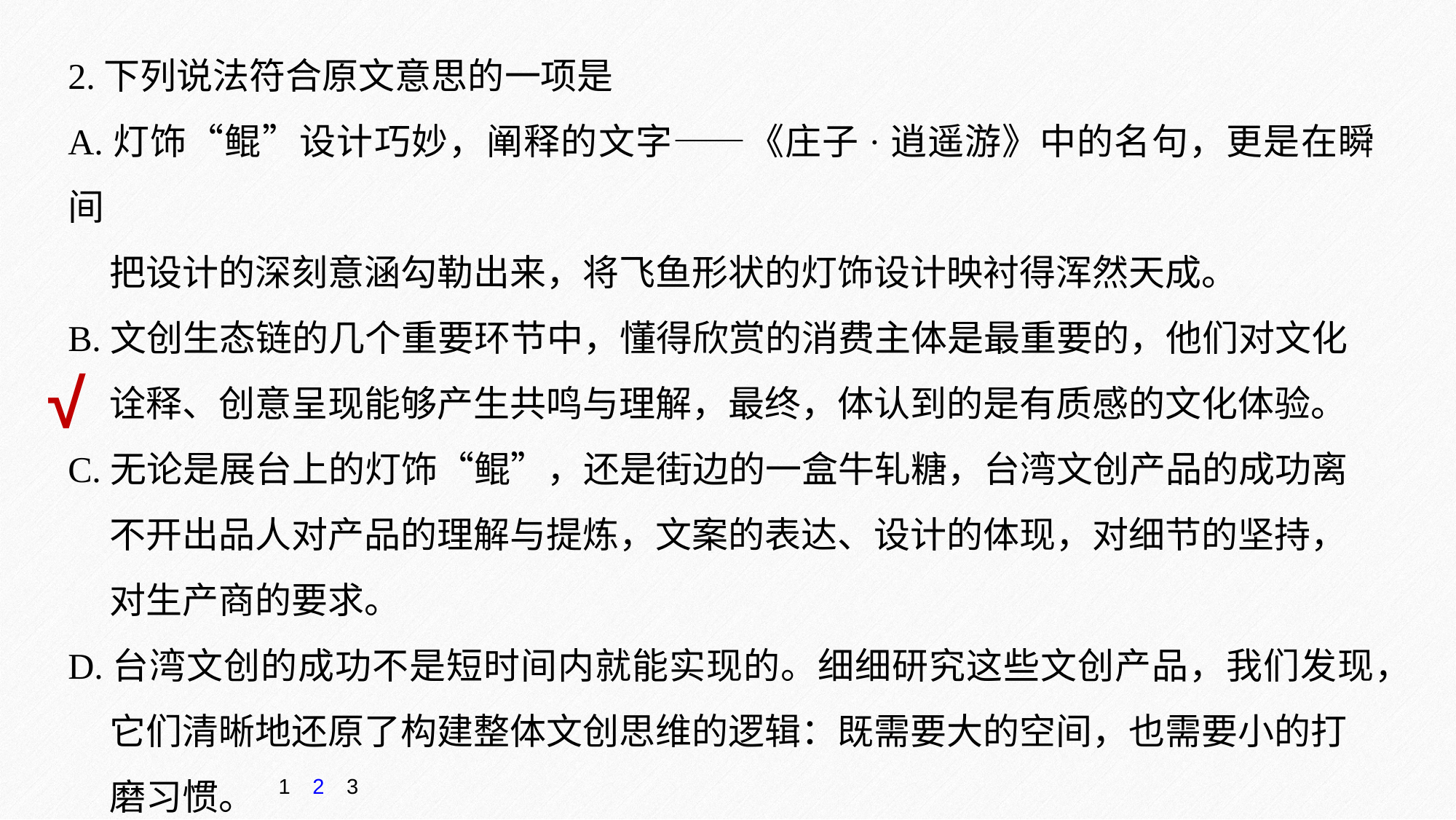

2.下列说法符合原文意思的一项是
A.灯饰“鲲”设计巧妙，阐释的文字——《庄子·逍遥游》中的名句，更是在瞬间
    把设计的深刻意涵勾勒出来，将飞鱼形状的灯饰设计映衬得浑然天成。
B.文创生态链的几个重要环节中，懂得欣赏的消费主体是最重要的，他们对文化
    诠释、创意呈现能够产生共鸣与理解，最终，体认到的是有质感的文化体验。
C.无论是展台上的灯饰“鲲”，还是街边的一盒牛轧糖，台湾文创产品的成功离
    不开出品人对产品的理解与提炼，文案的表达、设计的体现，对细节的坚持，
    对生产商的要求。
D.台湾文创的成功不是短时间内就能实现的。细细研究这些文创产品，我们发现，
    它们清晰地还原了构建整体文创思维的逻辑：既需要大的空间，也需要小的打
    磨习惯。
√
1
2
3